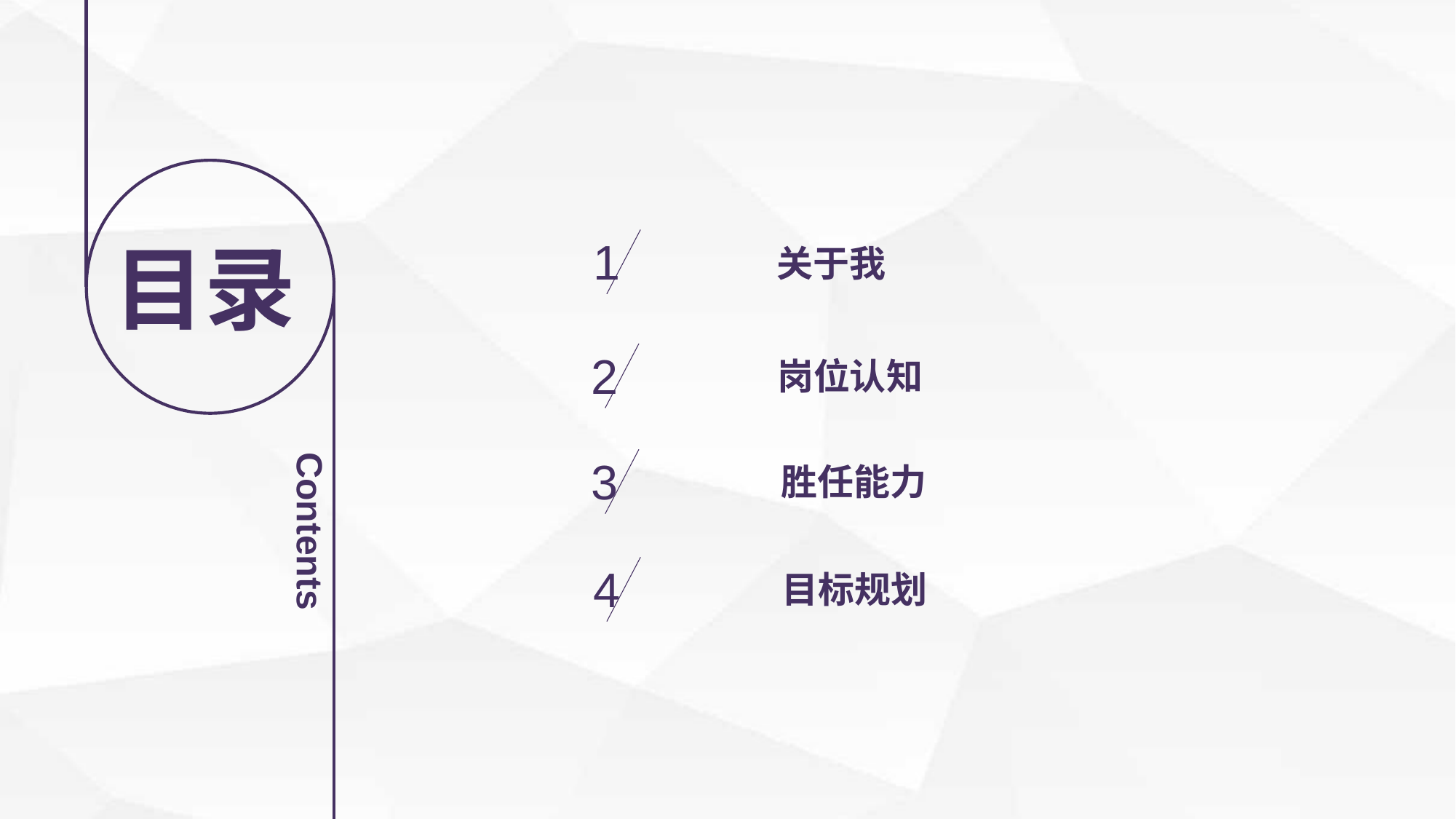

1
目录
关于我
2
岗位认知
3
  胜任能力
4
  目标规划
Contents
延迟符号